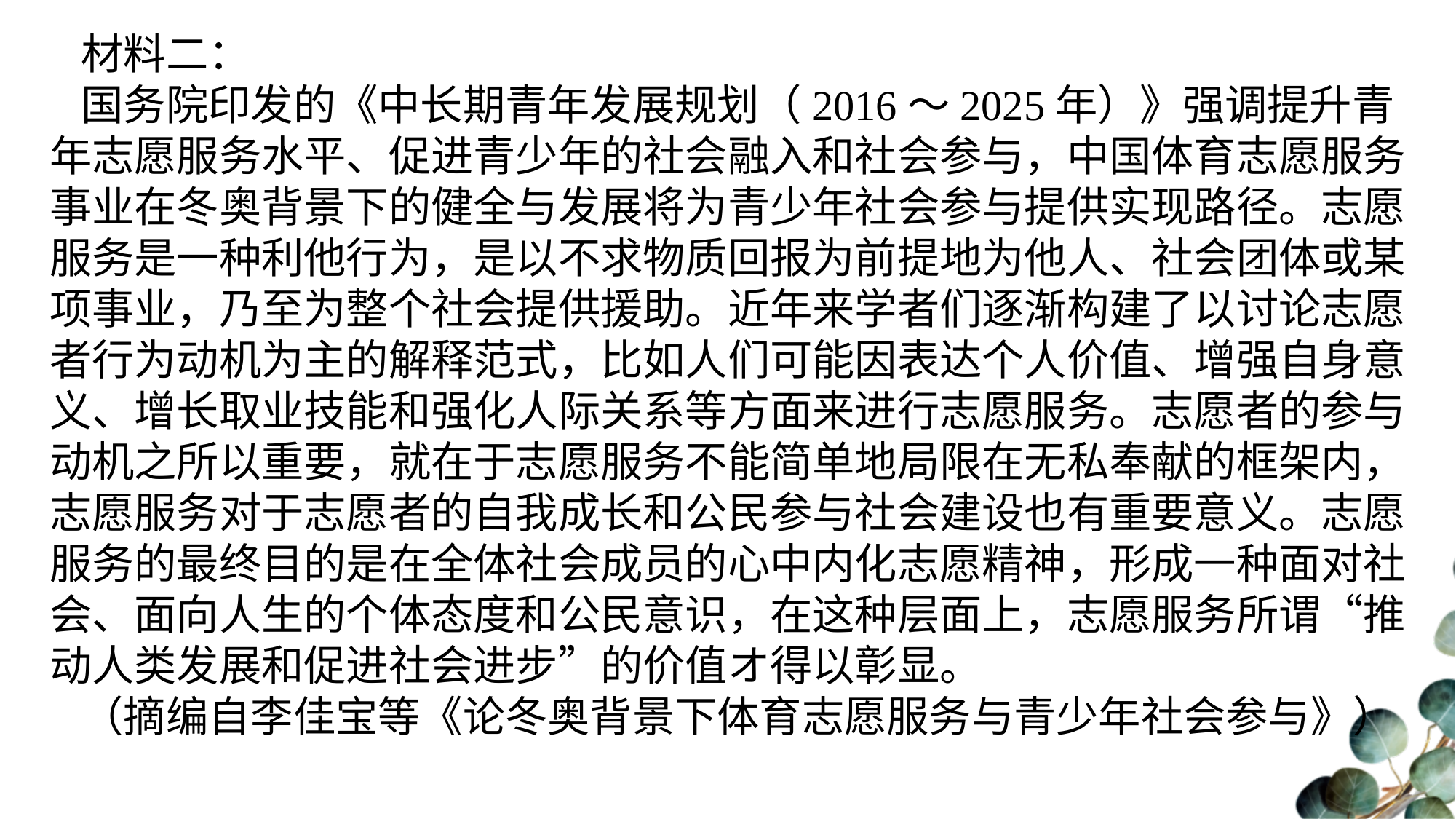

材料二：
国务院印发的《中长期青年发展规划（2016～2025年）》强调提升青年志愿服务水平、促进青少年的社会融入和社会参与，中国体育志愿服务事业在冬奥背景下的健全与发展将为青少年社会参与提供实现路径。志愿服务是一种利他行为，是以不求物质回报为前提地为他人、社会团体或某项事业，乃至为整个社会提供援助。近年来学者们逐渐构建了以讨论志愿者行为动机为主的解释范式，比如人们可能因表达个人价值、增强自身意义、增长取业技能和强化人际关系等方面来进行志愿服务。志愿者的参与动机之所以重要，就在于志愿服务不能简单地局限在无私奉献的框架内，志愿服务对于志愿者的自我成长和公民参与社会建设也有重要意义。志愿服务的最终目的是在全体社会成员的心中内化志愿精神，形成一种面对社会、面向人生的个体态度和公民意识，在这种层面上，志愿服务所谓“推动人类发展和促进社会进步”的价值オ得以彰显。
（摘编自李佳宝等《论冬奥背景下体育志愿服务与青少年社会参与》）